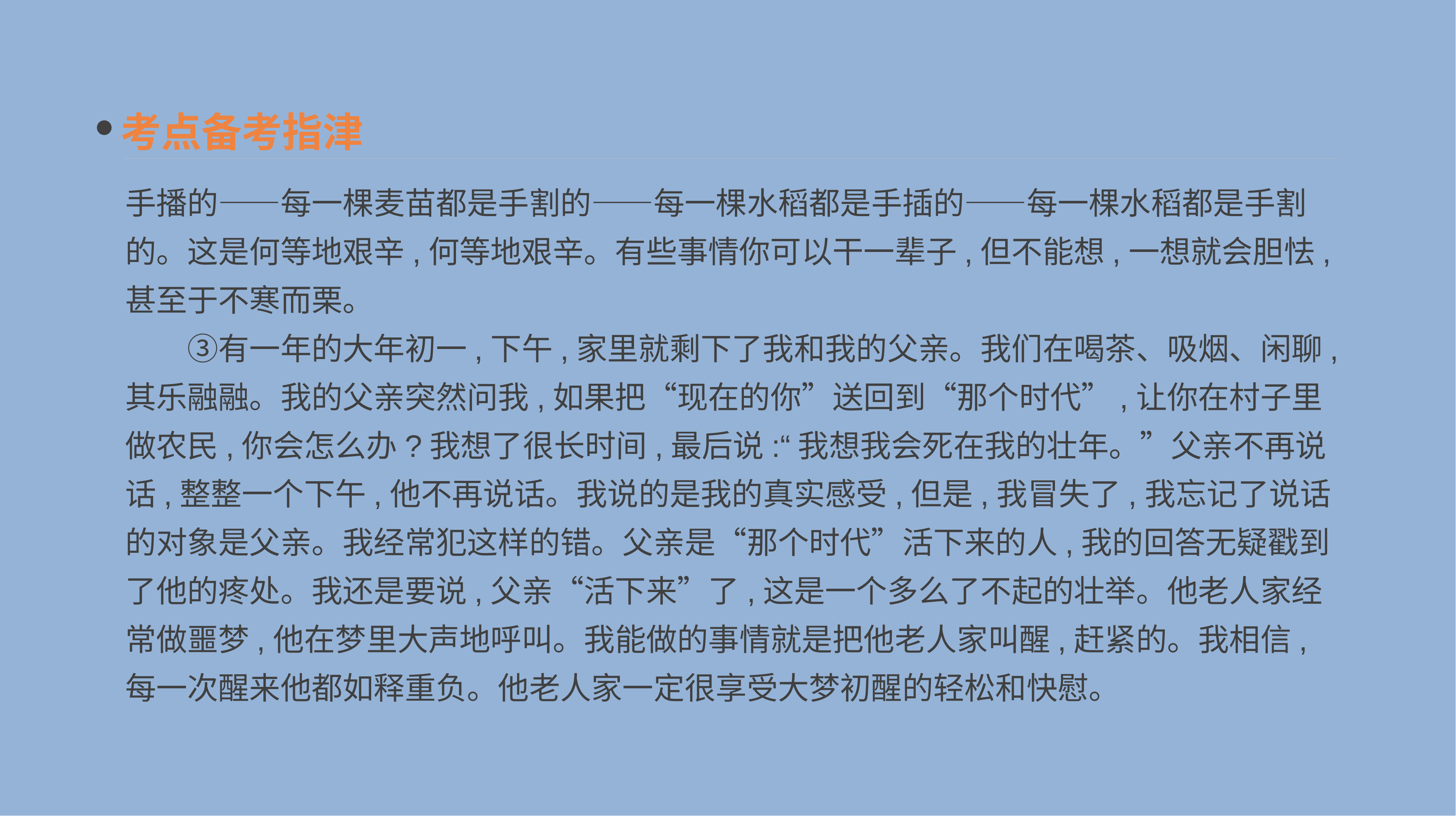

考点备考指津

手播的——每一棵麦苗都是手割的——每一棵水稻都是手插的——每一棵水稻都是手割的。这是何等地艰辛,何等地艰辛。有些事情你可以干一辈子,但不能想,一想就会胆怯,甚至于不寒而栗。
　　③有一年的大年初一,下午,家里就剩下了我和我的父亲。我们在喝茶、吸烟、闲聊,其乐融融。我的父亲突然问我,如果把“现在的你”送回到“那个时代”,让你在村子里做农民,你会怎么办?我想了很长时间,最后说:“我想我会死在我的壮年。”父亲不再说话,整整一个下午,他不再说话。我说的是我的真实感受,但是,我冒失了,我忘记了说话的对象是父亲。我经常犯这样的错。父亲是“那个时代”活下来的人,我的回答无疑戳到了他的疼处。我还是要说,父亲“活下来”了,这是一个多么了不起的壮举。他老人家经常做噩梦,他在梦里大声地呼叫。我能做的事情就是把他老人家叫醒,赶紧的。我相信,每一次醒来他都如释重负。他老人家一定很享受大梦初醒的轻松和快慰。